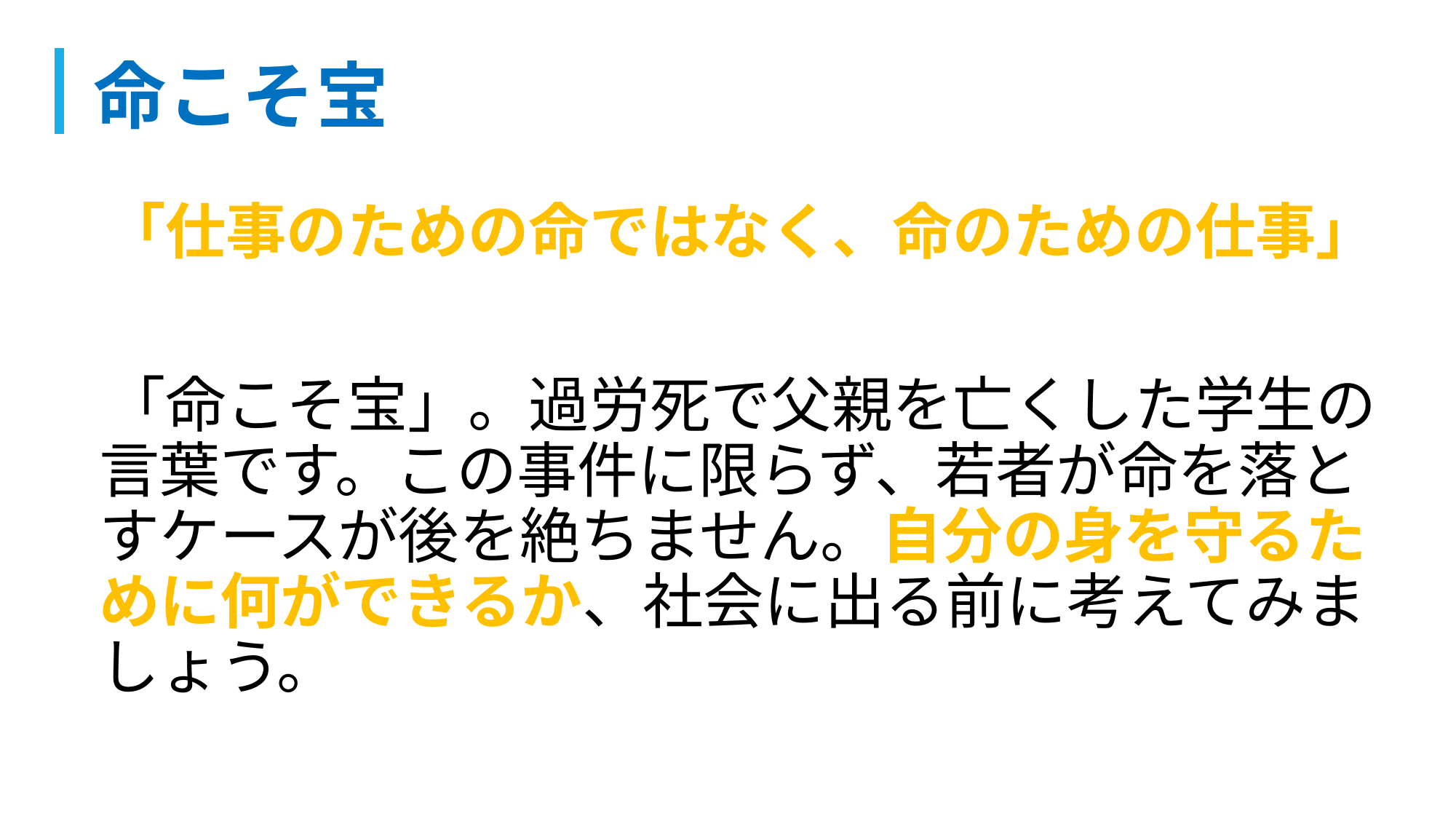

# 命こそ宝
「仕事のための命ではなく、命のための仕事」

「命こそ宝」。過労死で父親を亡くした学生の言葉です。この事件に限らず、若者が命を落とすケースが後を絶ちません。自分の身を守るために何ができるか、社会に出る前に考えてみましょう。